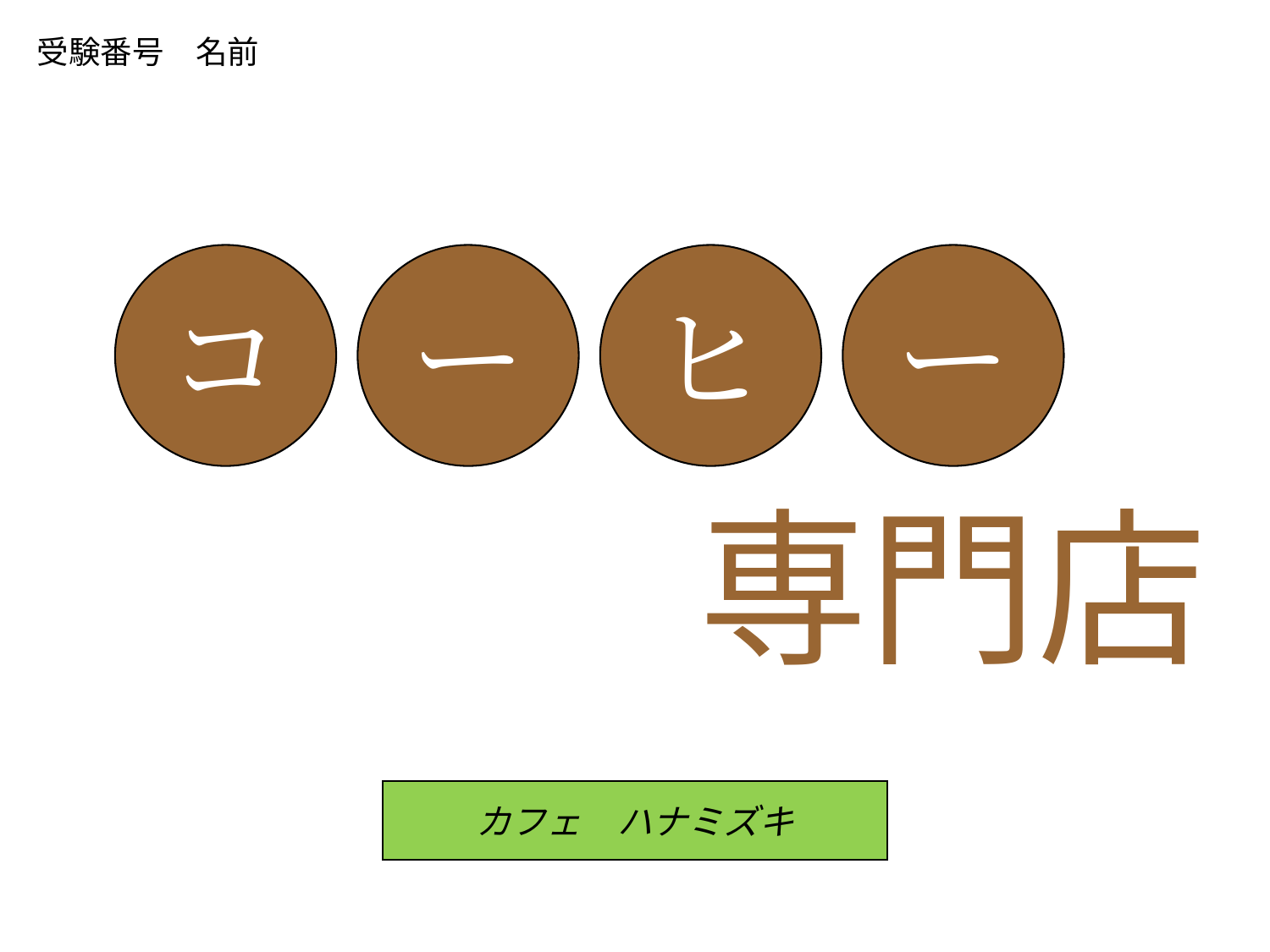

受験番号　名前
ー
ヒ
ー
コ
専門店
カフェ　ハナミズキ